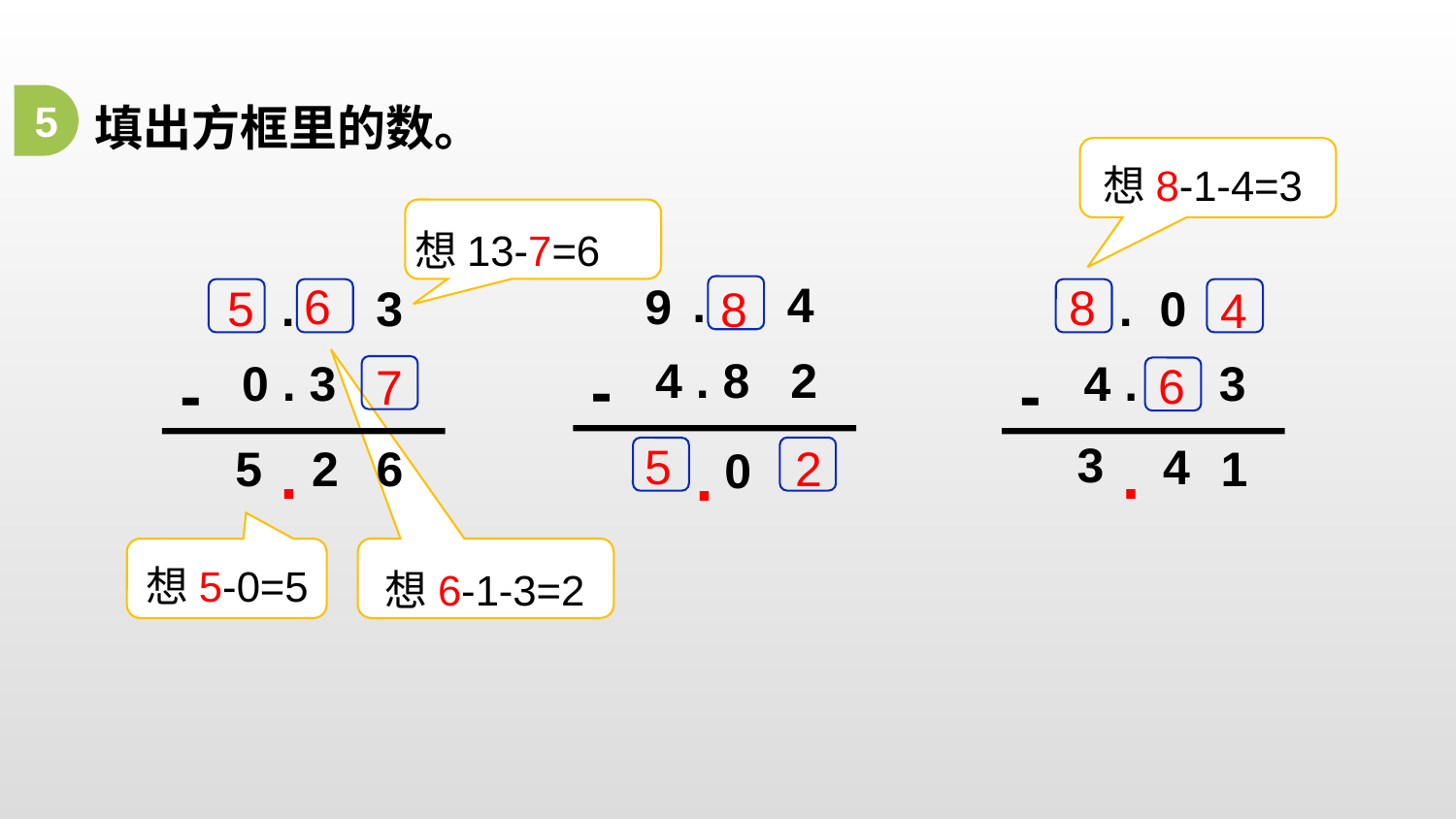

填出方框里的数。
5
想8-1-4=3

想13-7=6

   .      4
9

4 . 8   2
-

.

0

   .      3

0 . 3
-

.
2
6
5

   .  0

4 .      3
-

.
3
4
1

6
8
5
8
4
6
7
5
2
想5-0=5

想6-1-3=2